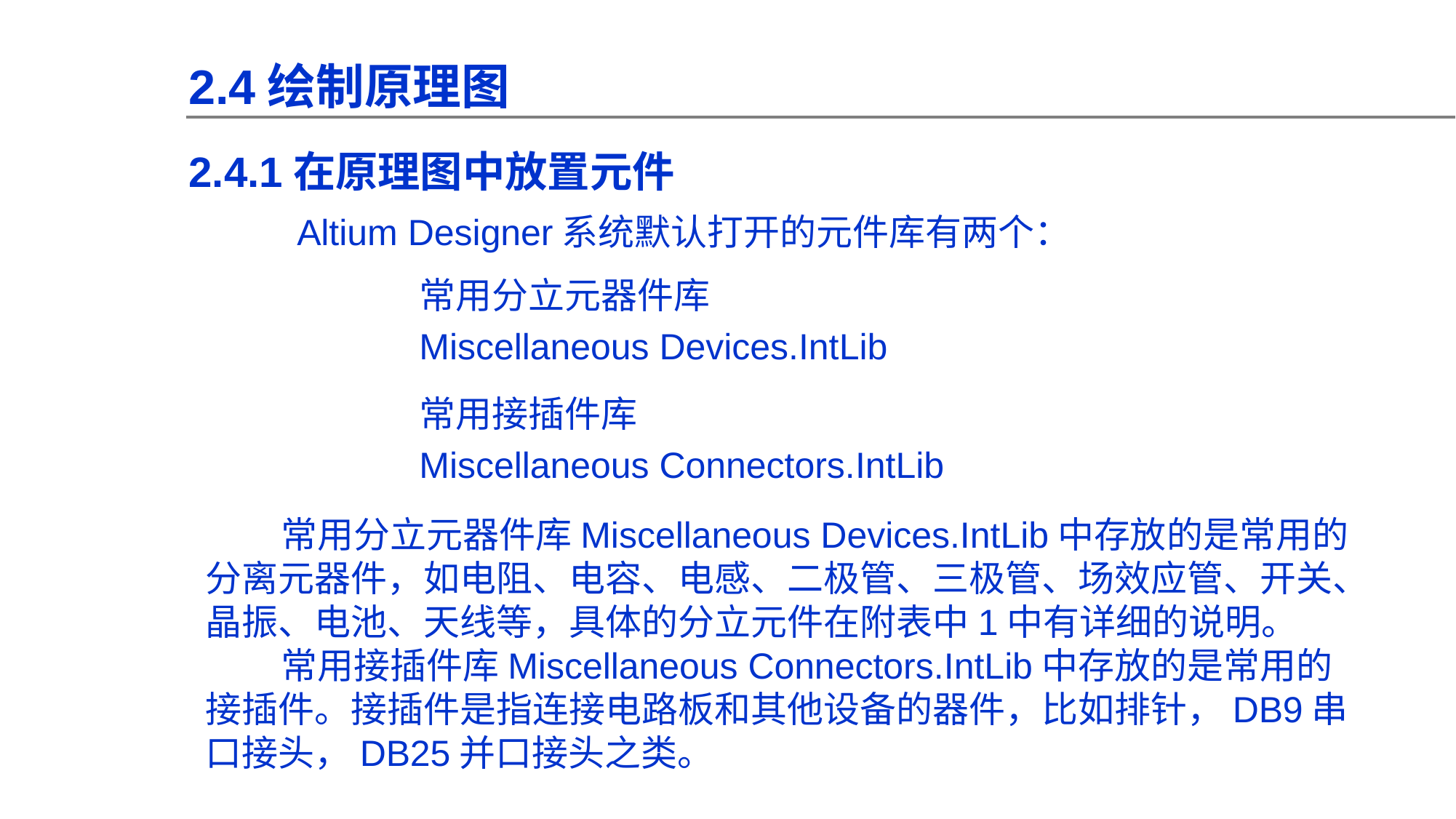

2.4绘制原理图
2.4.1在原理图中放置元件
Altium Designer系统默认打开的元件库有两个：
常用分立元器件库
Miscellaneous Devices.IntLib
常用接插件库
Miscellaneous Connectors.IntLib
常用分立元器件库Miscellaneous Devices.IntLib中存放的是常用的分离元器件，如电阻、电容、电感、二极管、三极管、场效应管、开关、晶振、电池、天线等，具体的分立元件在附表中1中有详细的说明。
常用接插件库Miscellaneous Connectors.IntLib中存放的是常用的接插件。接插件是指连接电路板和其他设备的器件，比如排针，DB9串口接头，DB25并口接头之类。